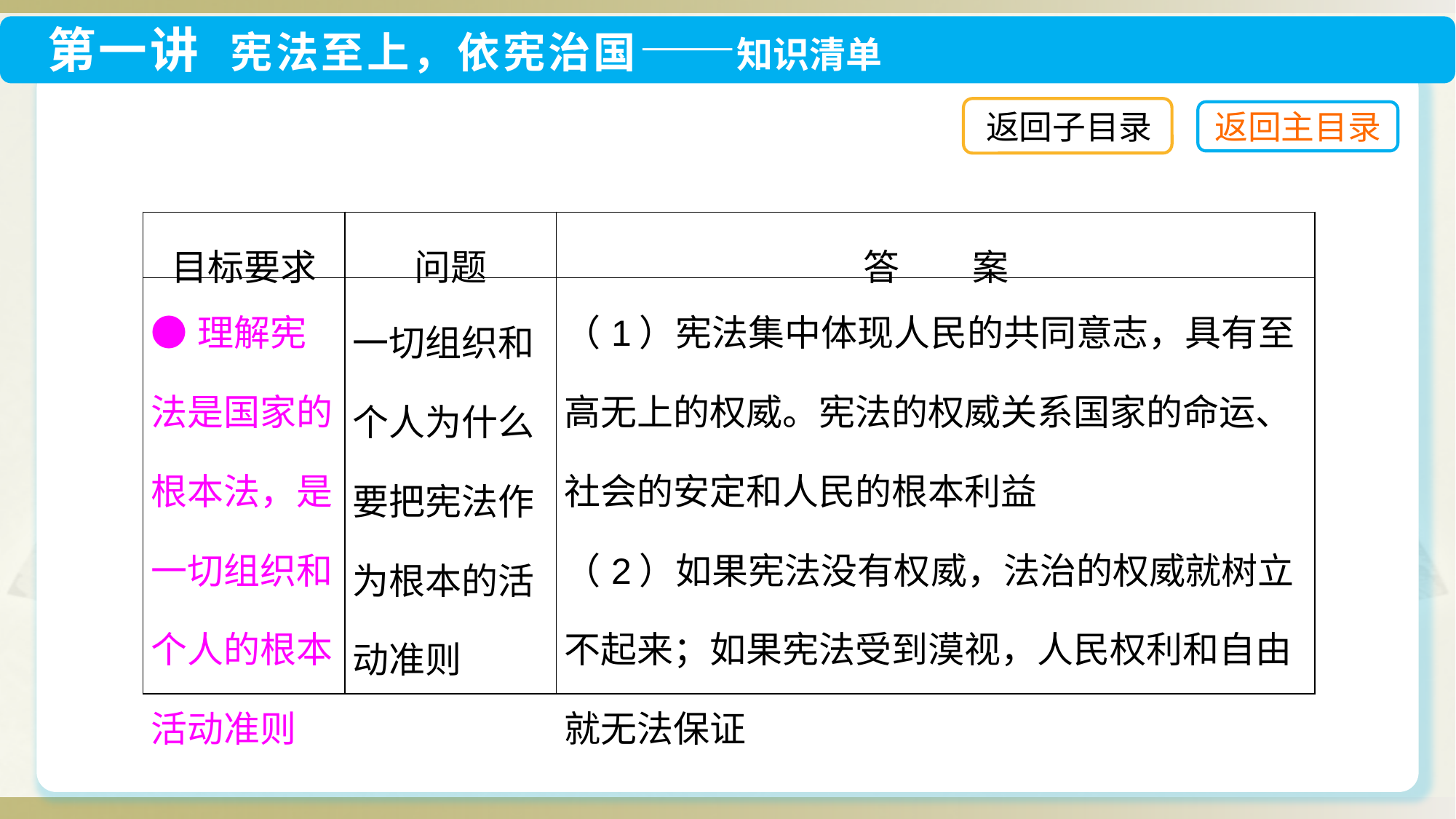

返回子目录
| 目标要求 | 问题 | 答　　案 |
| --- | --- | --- |
| ●理解宪法是国家的根本法，是一切组织和个人的根本活动准则 | 一切组织和个人为什么要把宪法作为根本的活动准则 | （1）宪法集中体现人民的共同意志，具有至高无上的权威。宪法的权威关系国家的命运、社会的安定和人民的根本利益 （2）如果宪法没有权威，法治的权威就树立不起来；如果宪法受到漠视，人民权利和自由就无法保证 |